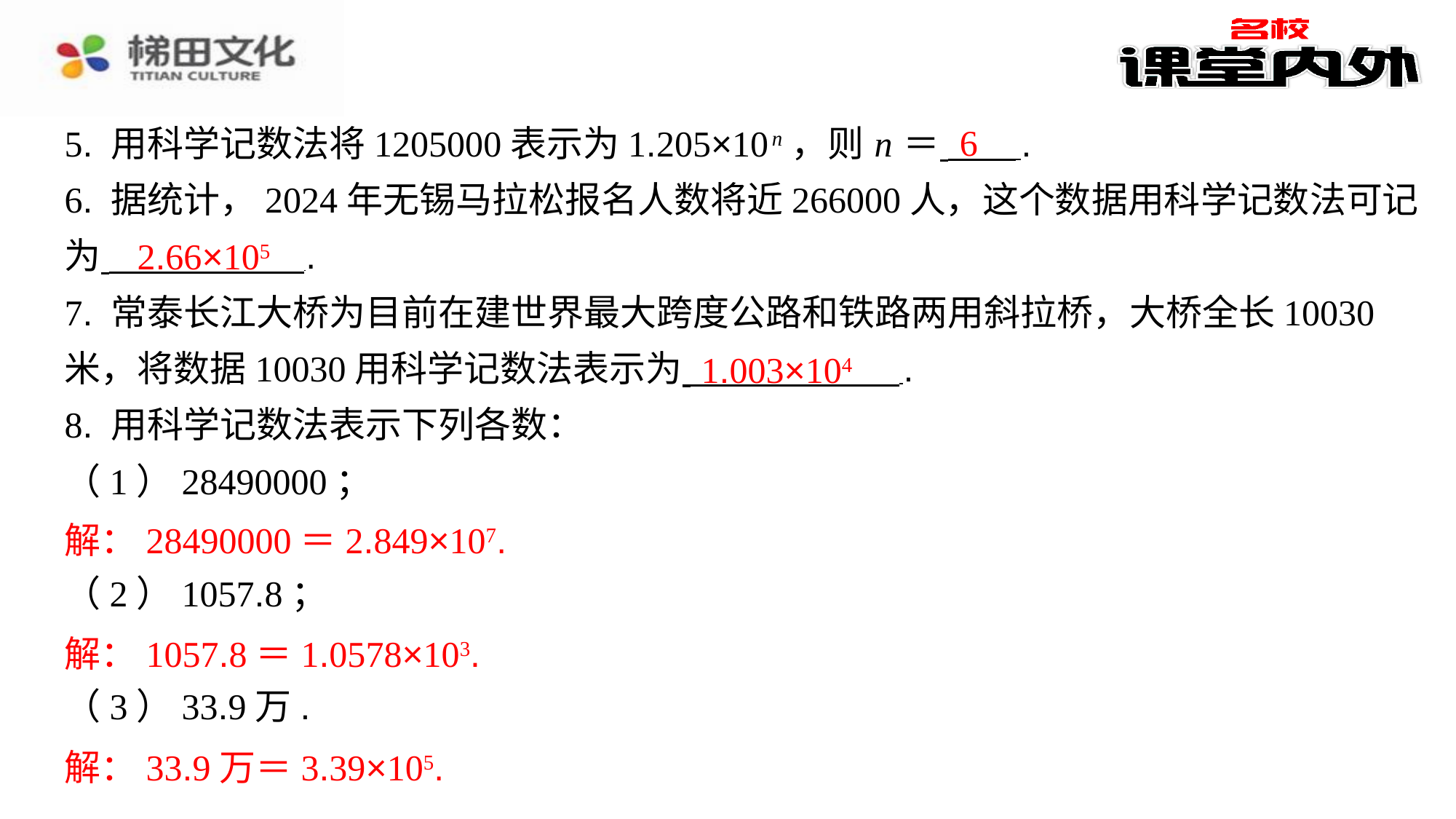

6
5. 用科学记数法将1205000表示为1.205×10 n ，则 n ＝            ⁠.
6. 据统计，2024年无锡马拉松报名人数将近266000人，这个数据用科学记数法可记
为                               ⁠.
7. 常泰长江大桥为目前在建世界最大跨度公路和铁路两用斜拉桥，大桥全长10030
米，将数据10030用科学记数法表示为                                 ⁠.
8. 用科学记数法表示下列各数：
（1）28490000；
解：28490000＝2.849×107.
（2）1057.8；
解：1057.8＝1.0578×103.
（3）33.9万.
解：33.9万＝3.39×105.
2.66×105
1.003×104
解：28490000＝2.849×107.
解：1057.8＝1.0578×103.
解：33.9万＝3.39×105.